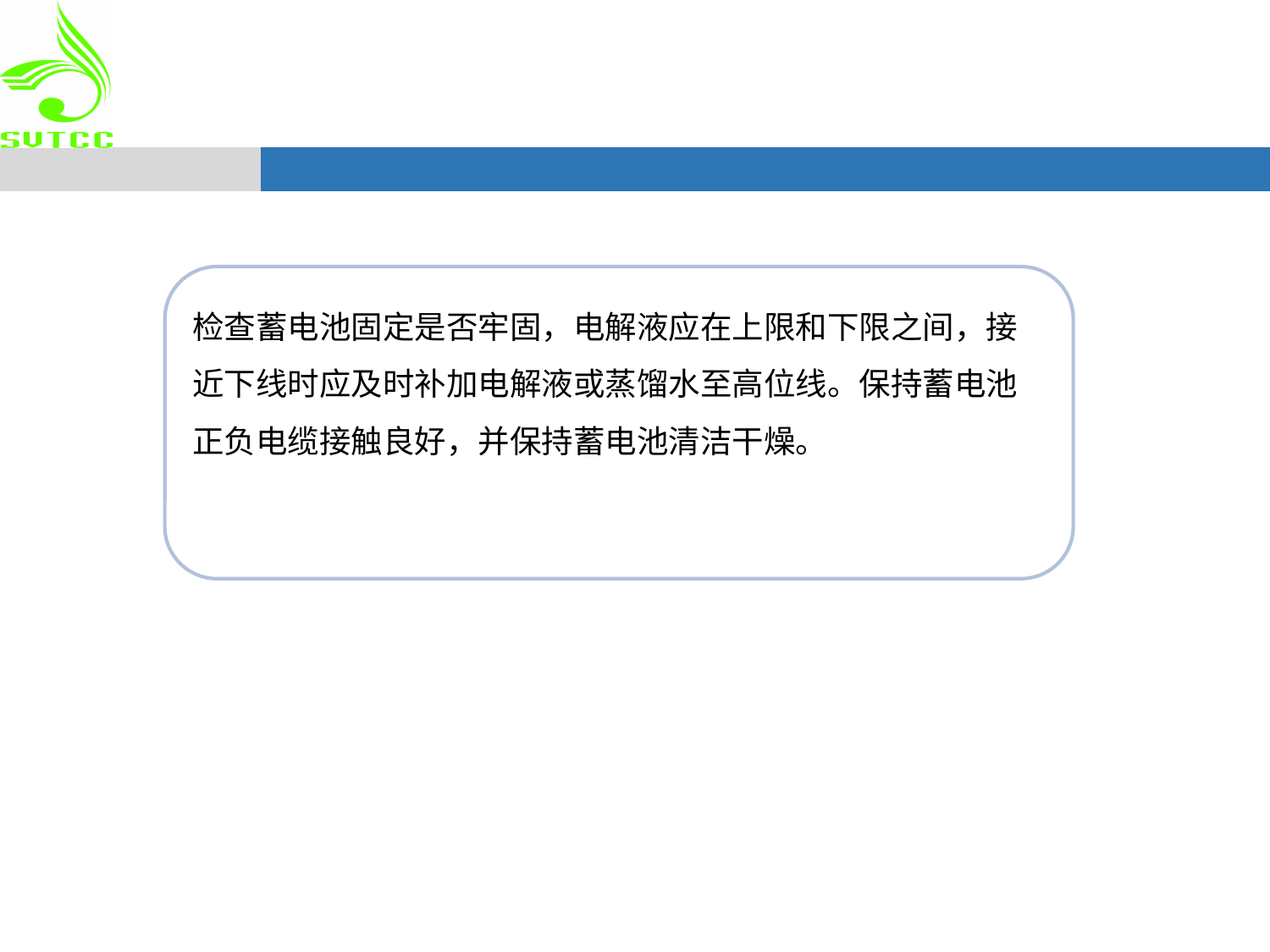

检查蓄电池固定是否牢固，电解液应在上限和下限之间，接近下线时应及时补加电解液或蒸馏水至高位线。保持蓄电池正负电缆接触良好，并保持蓄电池清洁干燥。